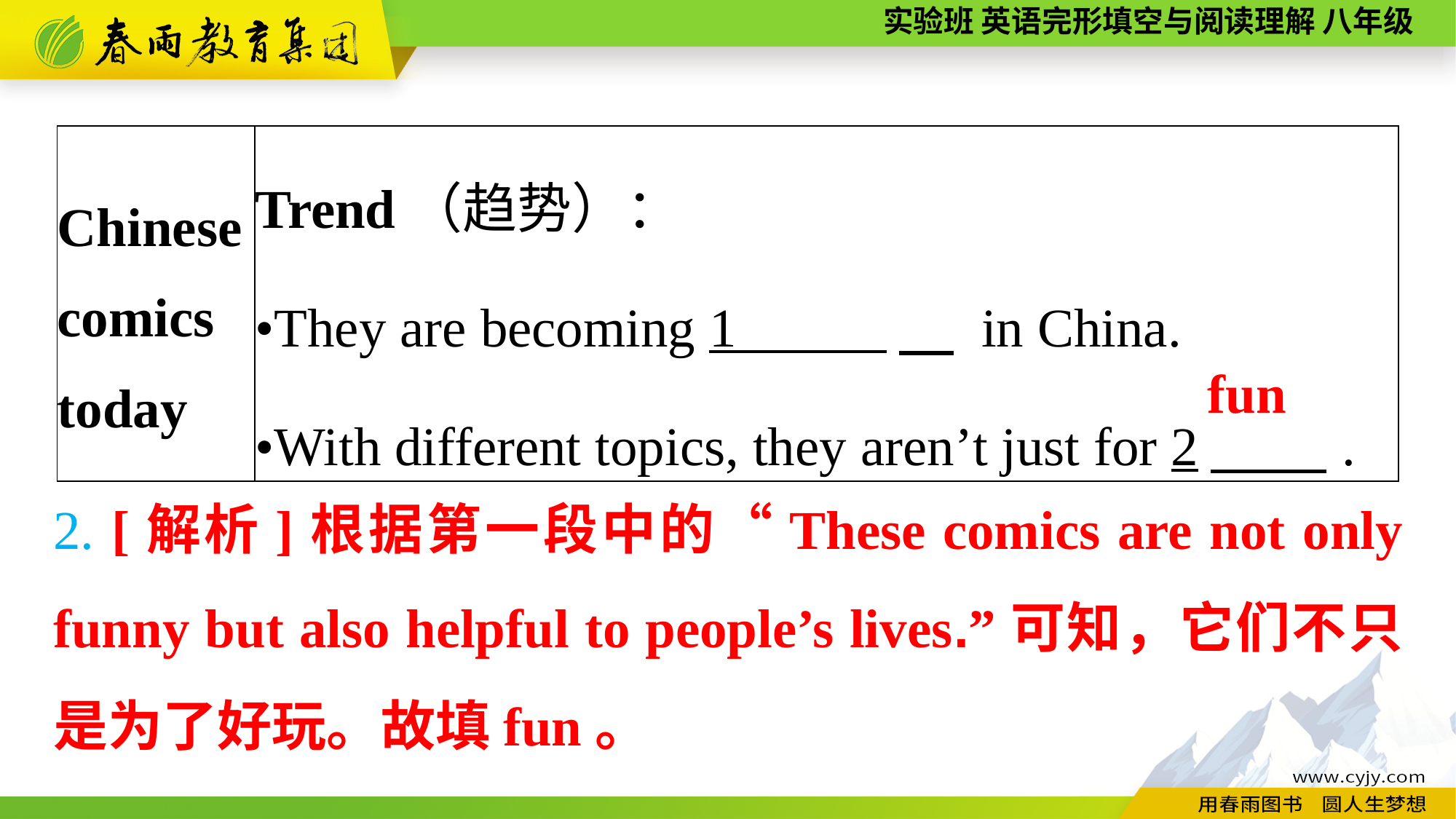

| Chinese comics today | Trend（趋势）： •They are becoming 1 　 in China. •With different topics, they aren’t just for 2　 . |
| --- | --- |
fun
2. [解析]根据第一段中的“These comics are not only funny but also helpful to people’s lives.”可知，它们不只是为了好玩。故填fun。